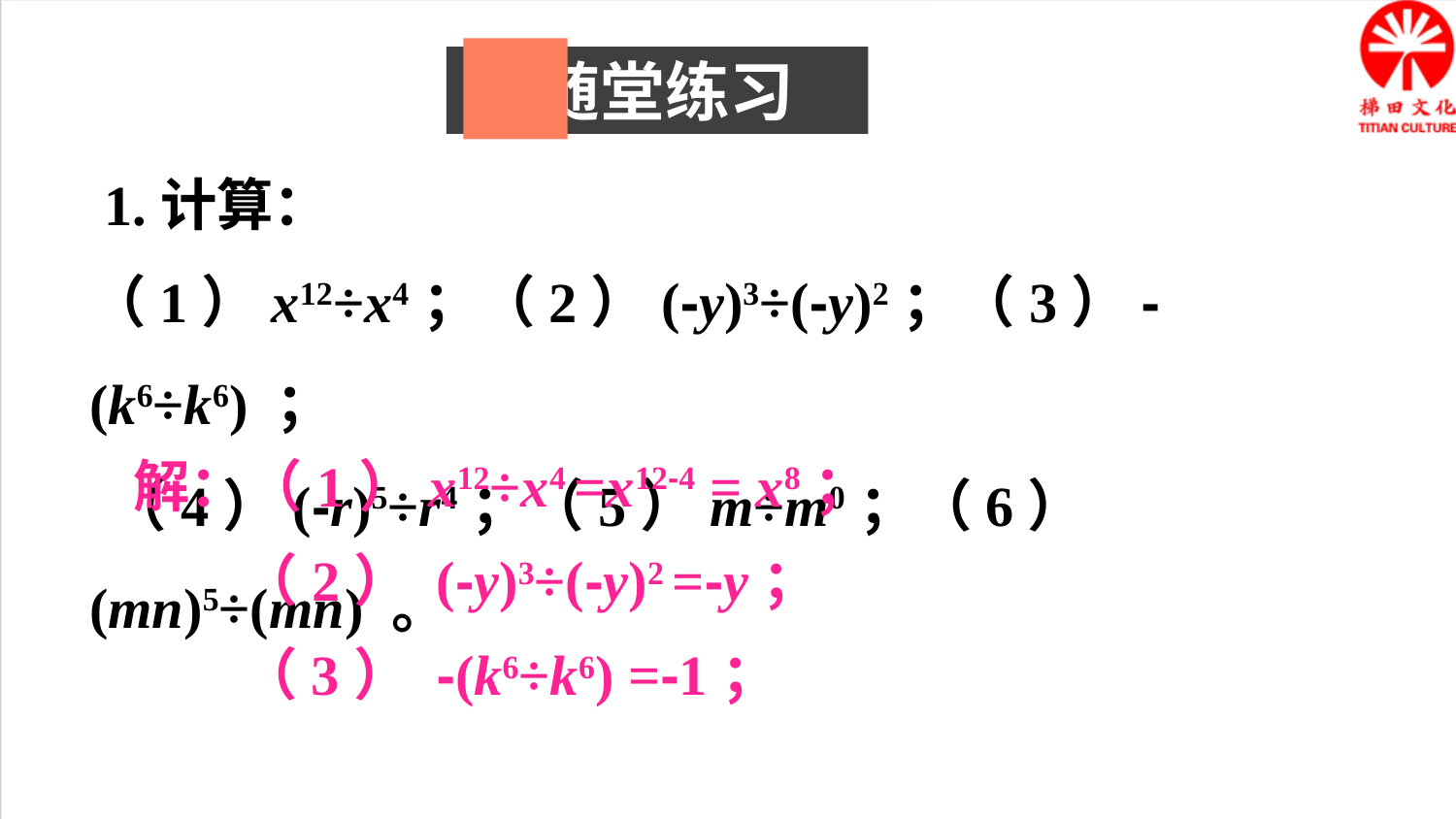

随堂练习
1.计算：
（1）x12÷x4；（2）(-y)3÷(-y)2；（3）-(k6÷k6) ；
 （4）(-r)5÷r4；（5）m÷m0；（6）(mn)5÷(mn) 。
解：（1）x12÷x4 =x12-4 = x8；
（2） (-y)3÷(-y)2 =-y；
（3） -(k6÷k6) =-1；